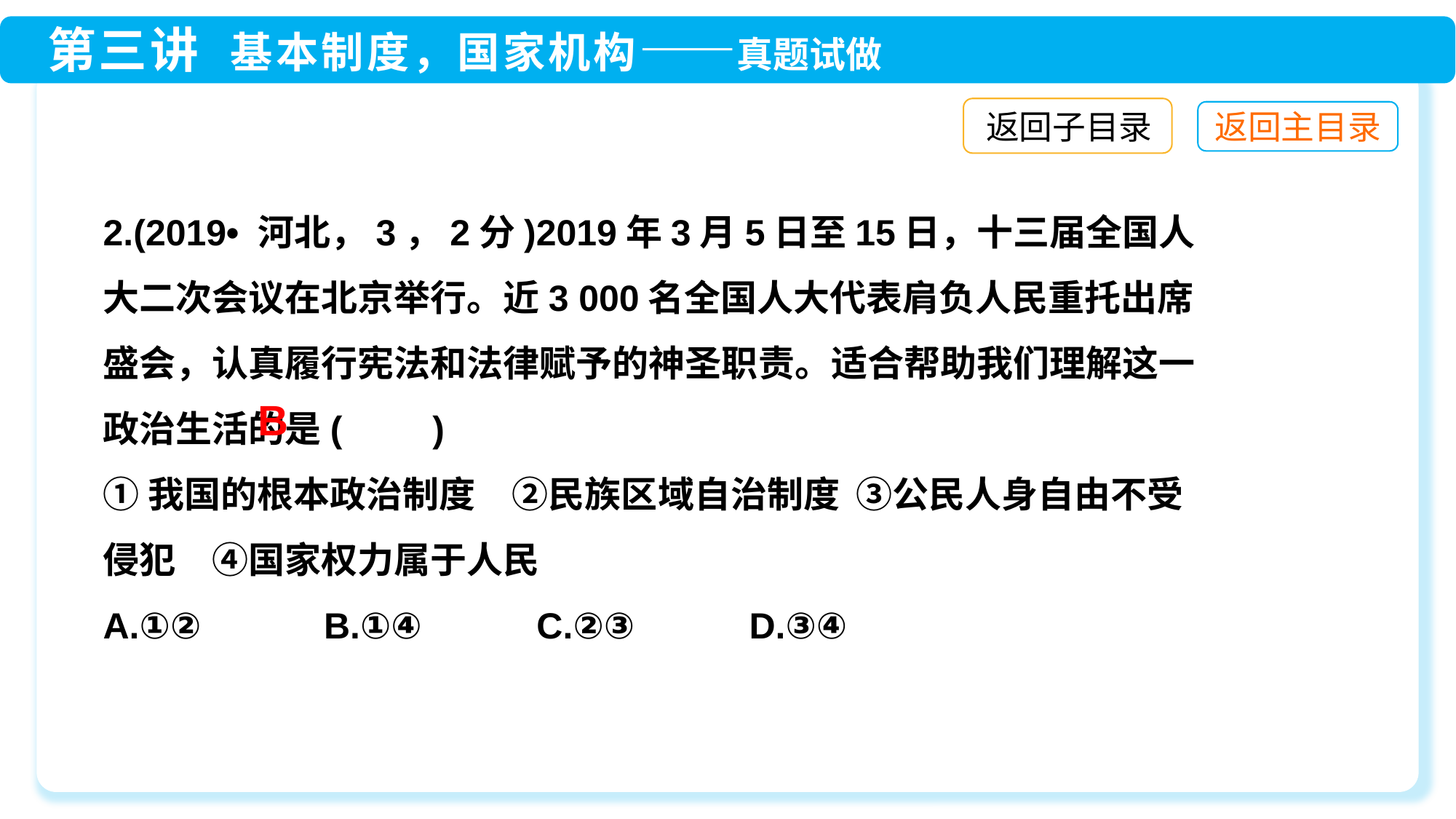

返回子目录

2.(2019• 河北，3，2分)2019年3月5日至15日，十三届全国人大二次会议在北京举行。近3 000名全国人大代表肩负人民重托出席盛会，认真履行宪法和法律赋予的神圣职责。适合帮助我们理解这一政治生活的是(　　)
①我国的根本政治制度　②民族区域自治制度  ③公民人身自由不受侵犯　④国家权力属于人民
A.①②　　    B.①④　　   C.②③　　   D.③④
B